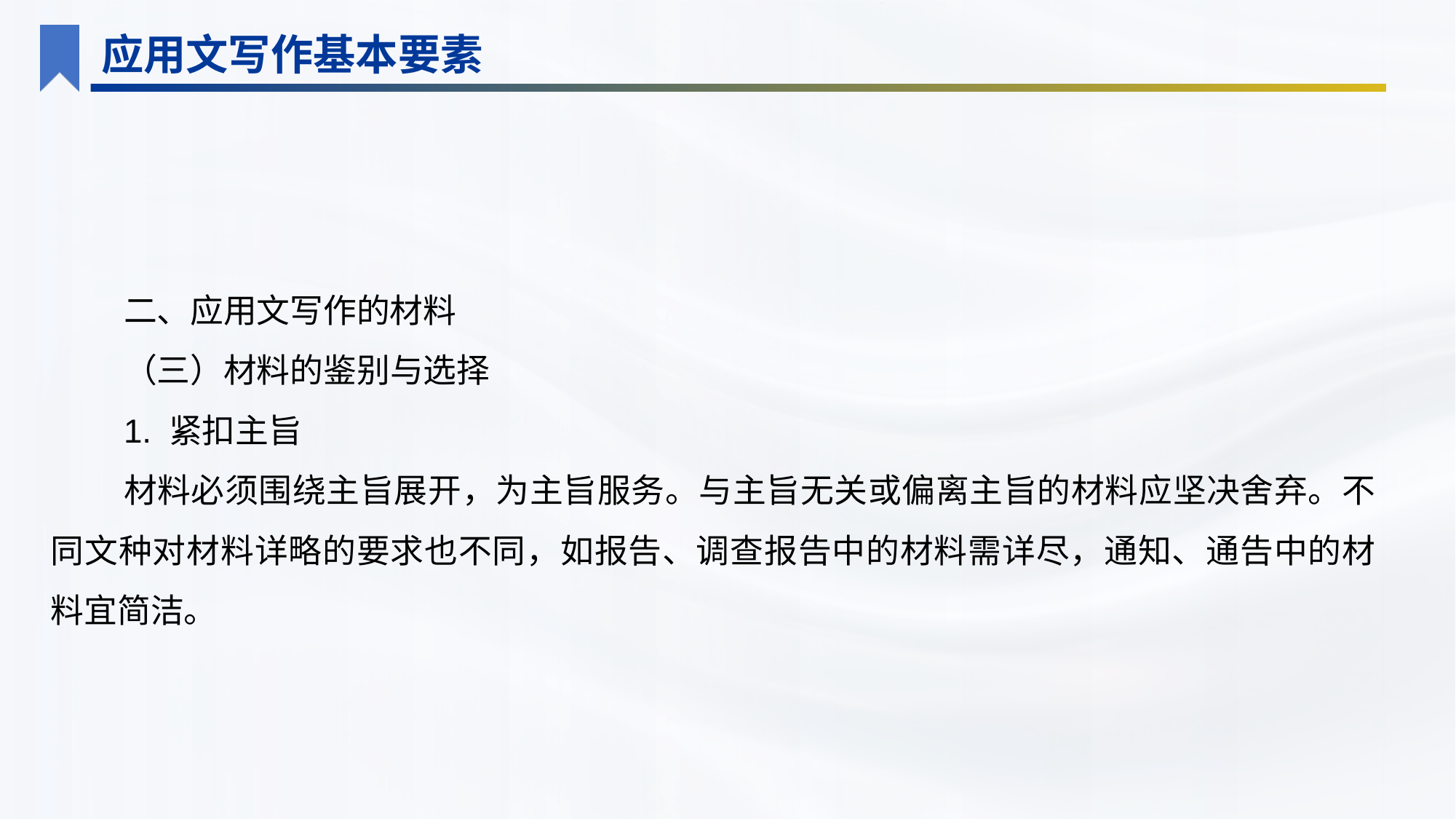

应用文写作基本要素
二、应用文写作的材料
（三）材料的鉴别与选择
1. 紧扣主旨
材料必须围绕主旨展开，为主旨服务。与主旨无关或偏离主旨的材料应坚决舍弃。不同文种对材料详略的要求也不同，如报告、调查报告中的材料需详尽，通知、通告中的材料宜简洁。